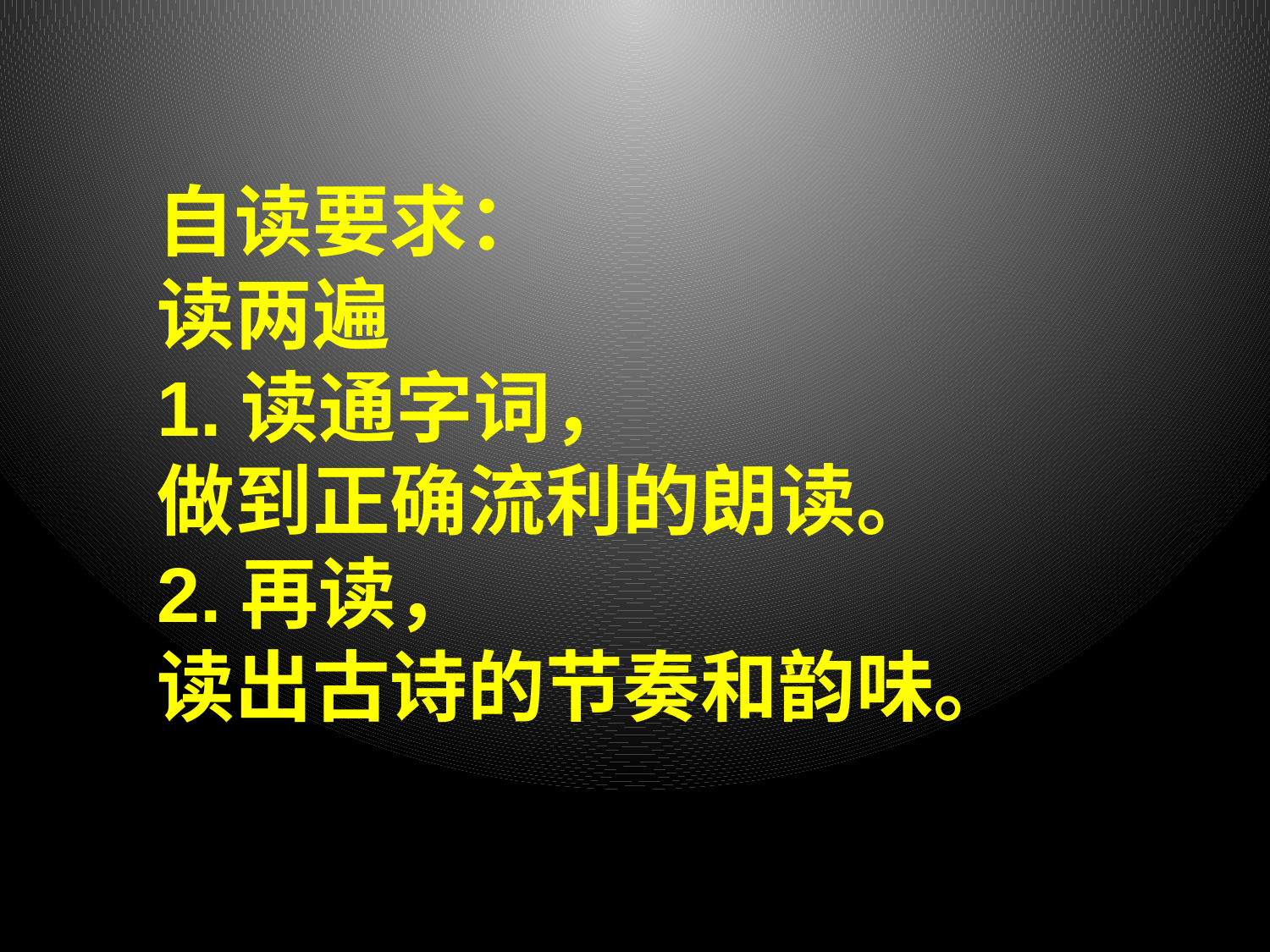

自读要求：
读两遍
1.读通字词，
做到正确流利的朗读。
2.再读，
读出古诗的节奏和韵味。